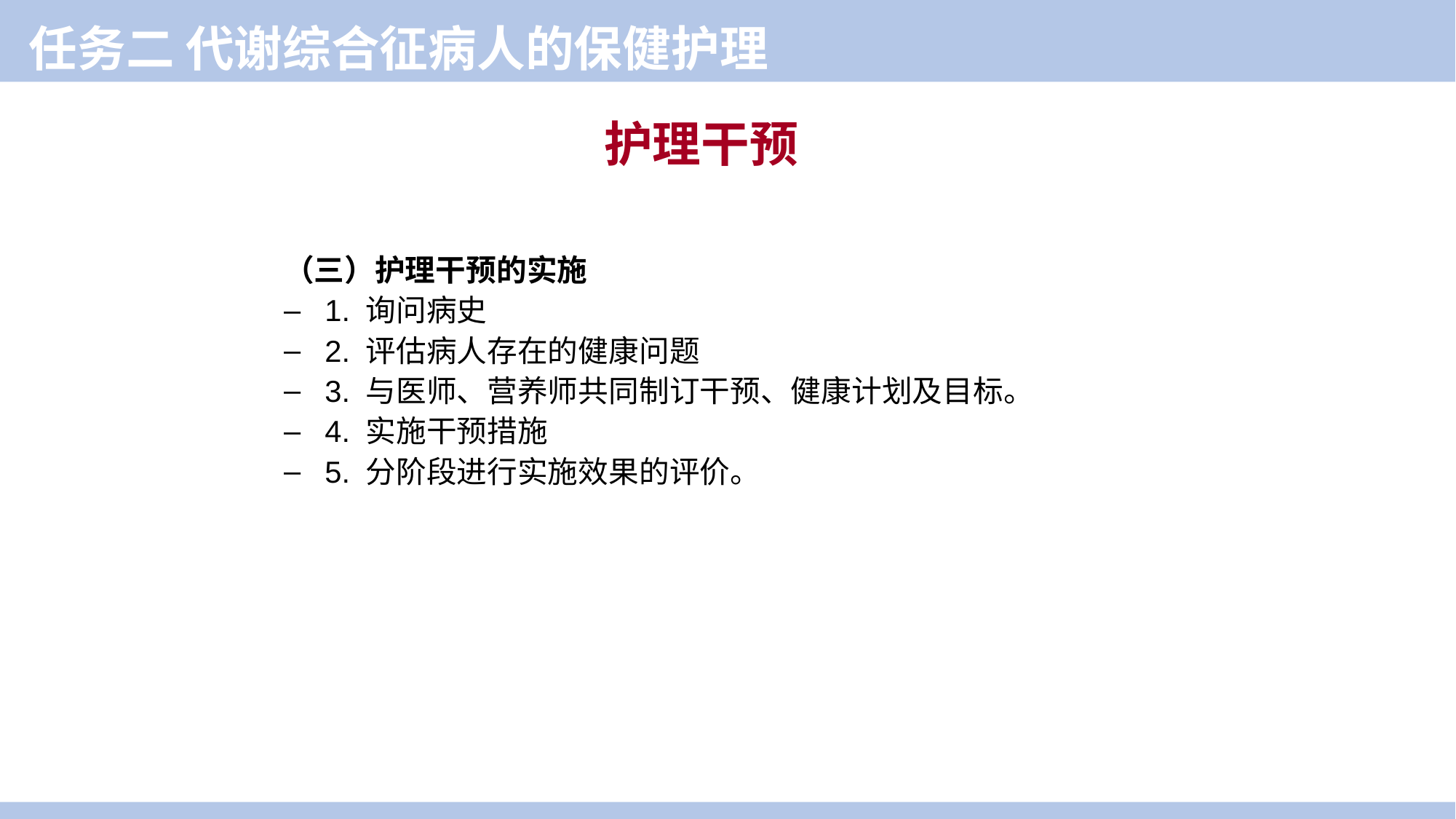

任务二 代谢综合征病人的保健护理
护理干预
（三）护理干预的实施
1. 询问病史
2. 评估病人存在的健康问题
3. 与医师、营养师共同制订干预、健康计划及目标。
4. 实施干预措施
5. 分阶段进行实施效果的评价。